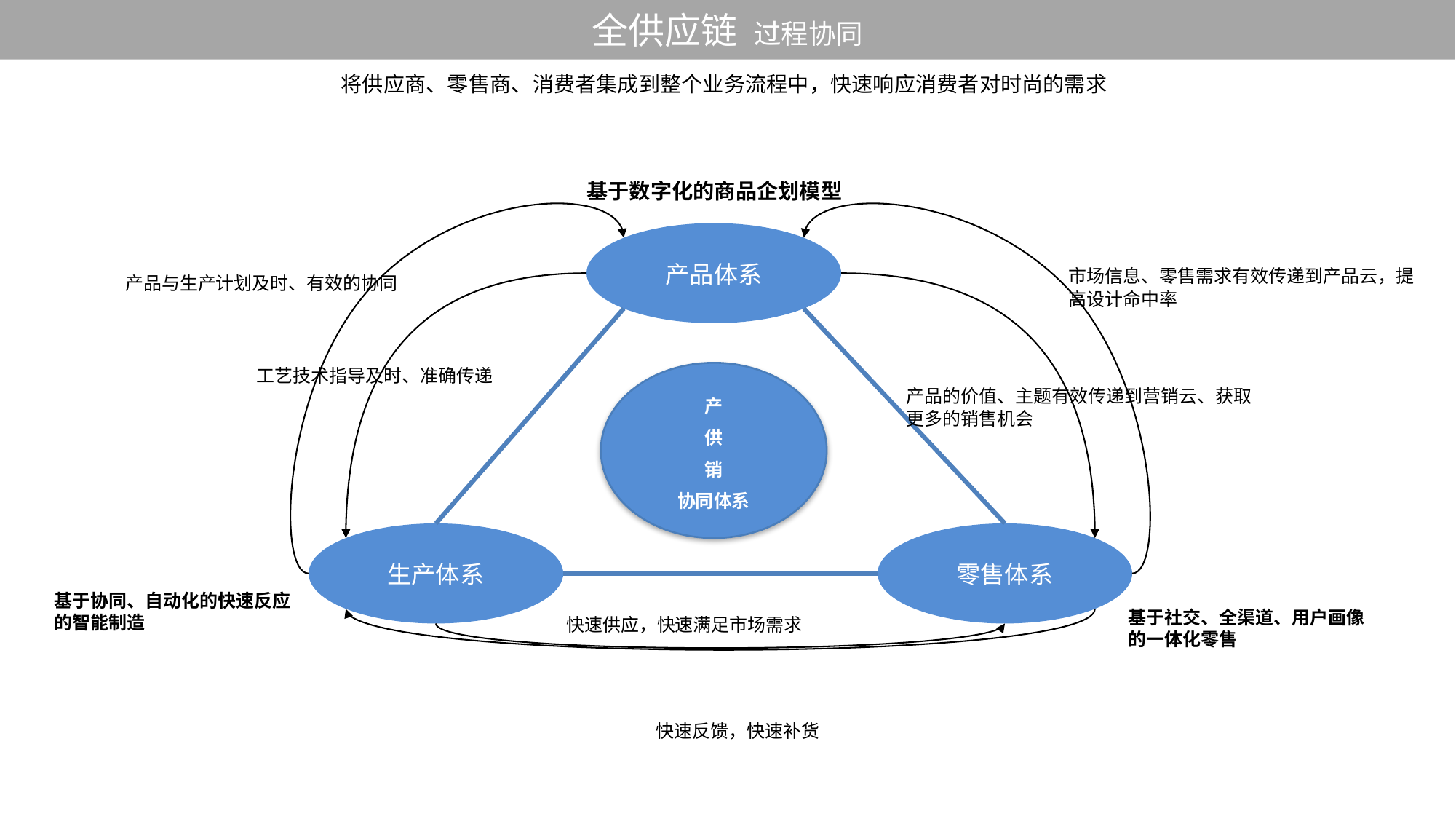

全供应链  过程协同
将供应商、零售商、消费者集成到整个业务流程中，快速响应消费者对时尚的需求
 基于数字化的商品企划模型
产品体系
市场信息、零售需求有效传递到产品云，提高设计命中率
产品与生产计划及时、有效的协同
工艺技术指导及时、准确传递
产
供
销
协同体系
产品的价值、主题有效传递到营销云、获取更多的销售机会
生产体系
零售体系
基于协同、自动化的快速反应的智能制造
基于社交、全渠道、用户画像的一体化零售
快速供应，快速满足市场需求
快速反馈，快速补货